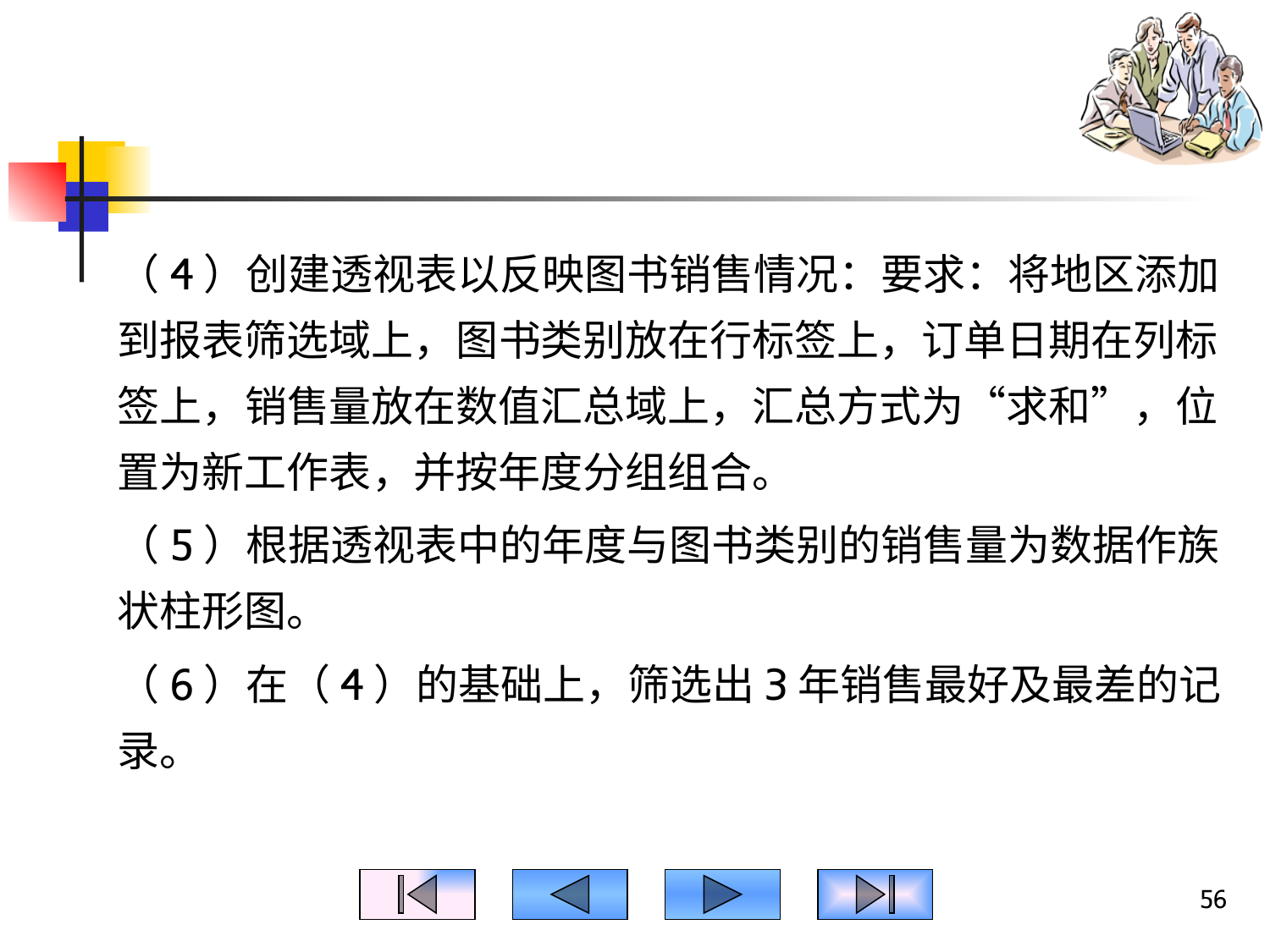

#
（4）创建透视表以反映图书销售情况：要求：将地区添加到报表筛选域上，图书类别放在行标签上，订单日期在列标签上，销售量放在数值汇总域上，汇总方式为“求和”，位置为新工作表，并按年度分组组合。
（5）根据透视表中的年度与图书类别的销售量为数据作族状柱形图。
（6）在（4）的基础上，筛选出3年销售最好及最差的记录。

56